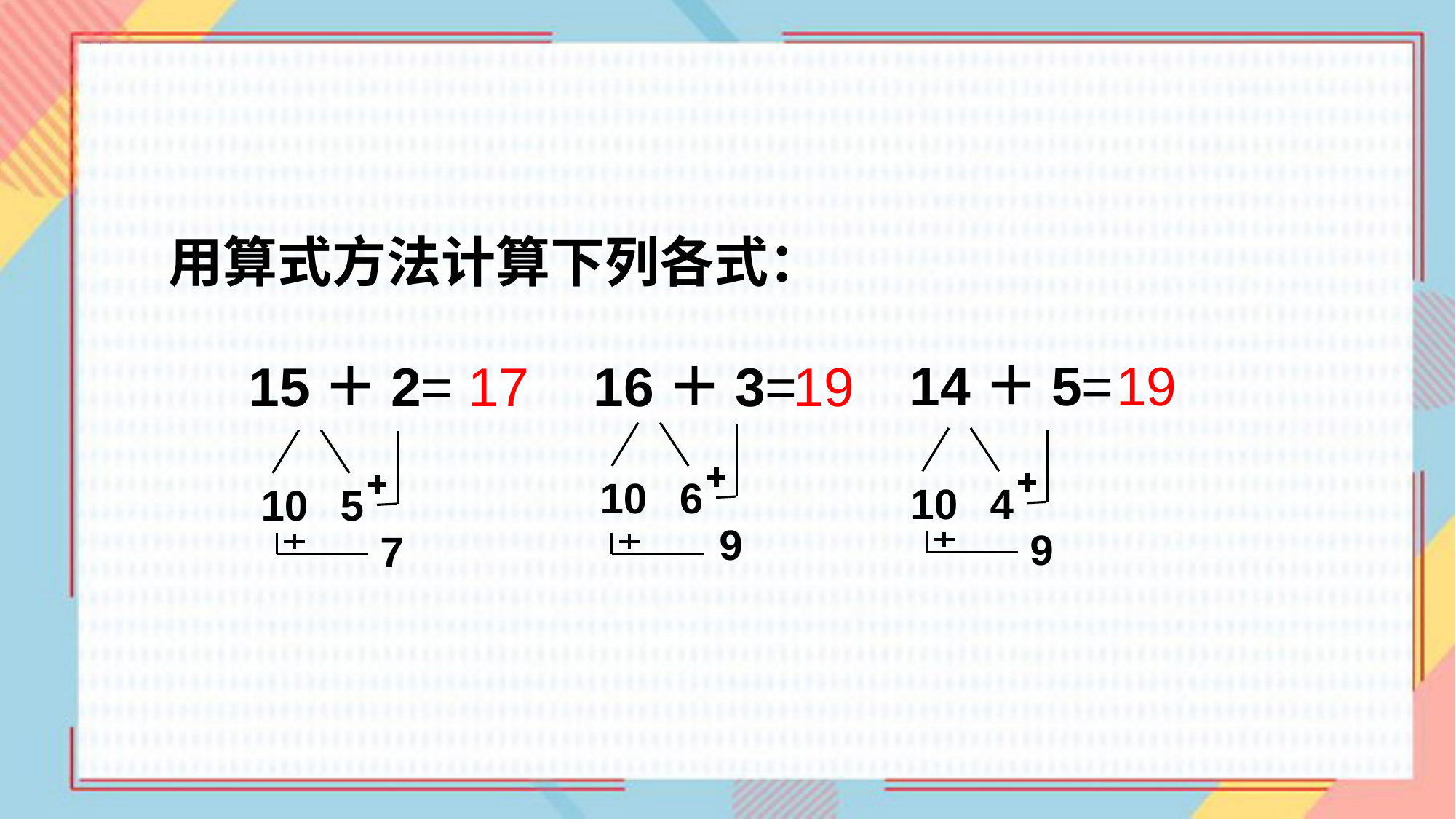

# 用算式方法计算下列各式：
14＋5=
19
15＋2=
17
16＋3=
19
10
6

9
10
4

9
10
5

7